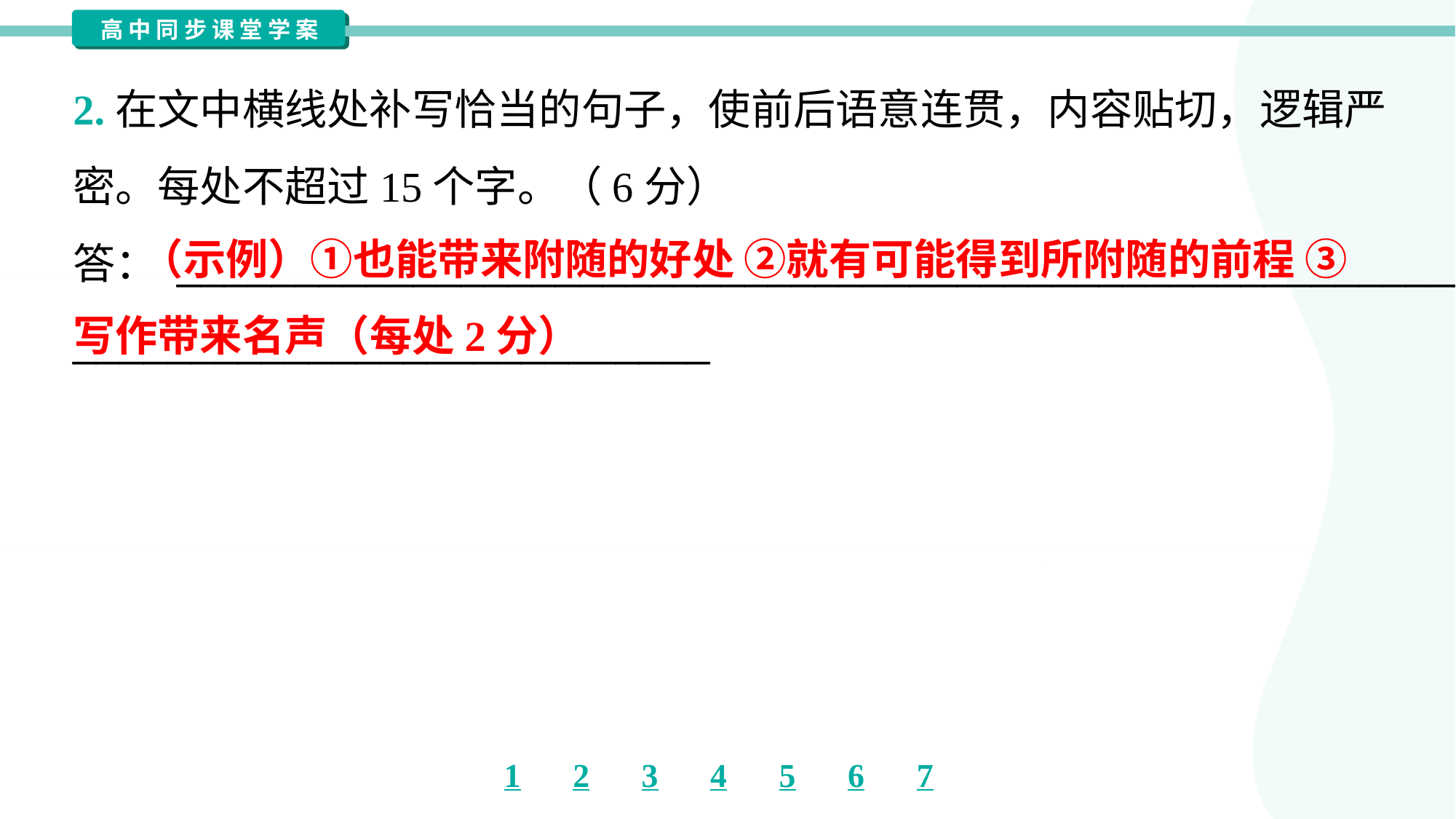

2.在文中横线处补写恰当的句子，使前后语意连贯，内容贴切，逻辑严
密。每处不超过15个字。（6分）
答： ________________________________________________________
___________________________
      （示例）①也能带来附随的好处 ②就有可能得到所附随的前程 ③写作带来名声（每处2分）